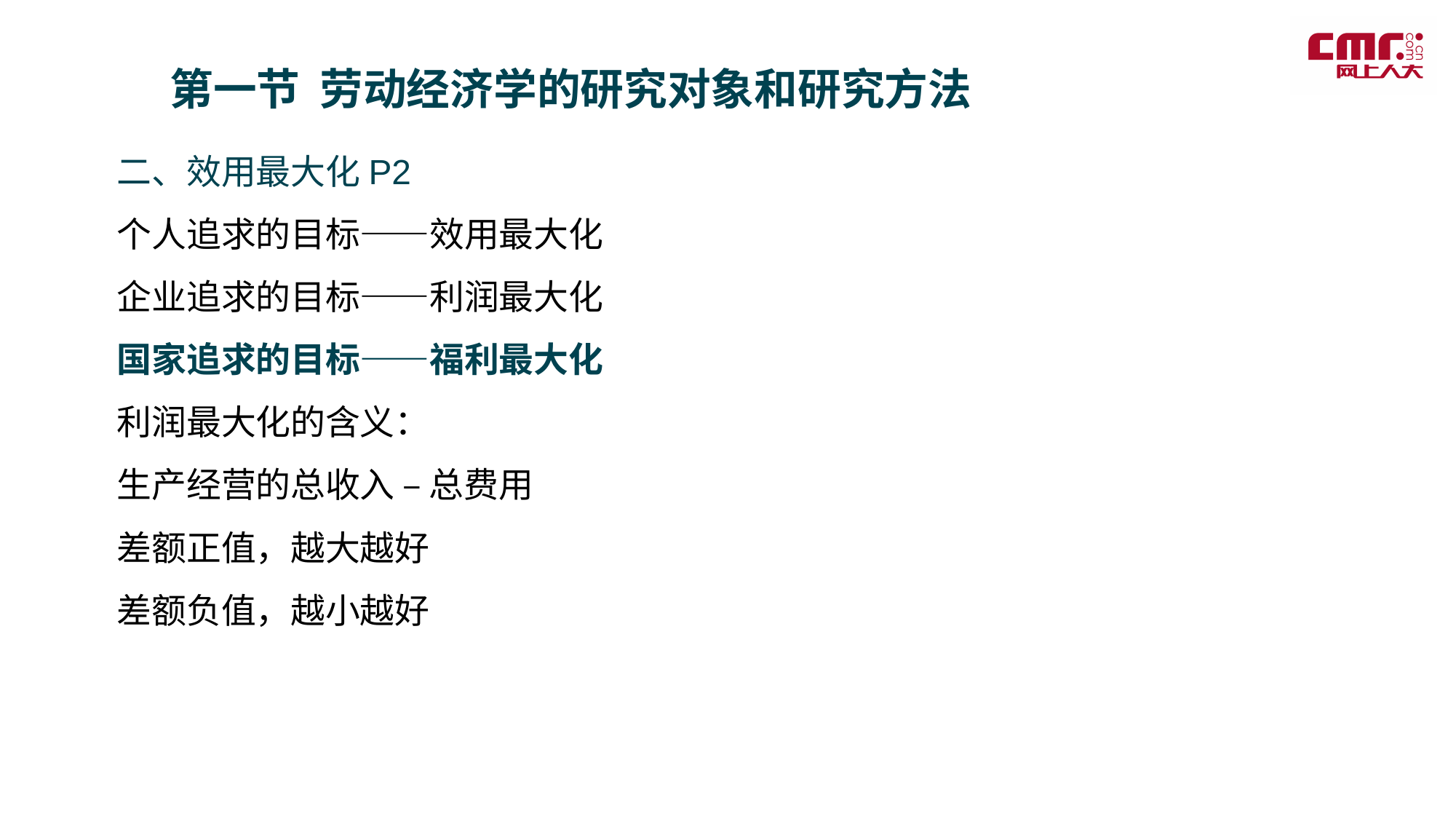

第一节  劳动经济学的研究对象和研究方法
二、效用最大化P2
个人追求的目标——效用最大化
企业追求的目标——利润最大化
国家追求的目标——福利最大化
利润最大化的含义：
生产经营的总收入 – 总费用
差额正值，越大越好
差额负值，越小越好